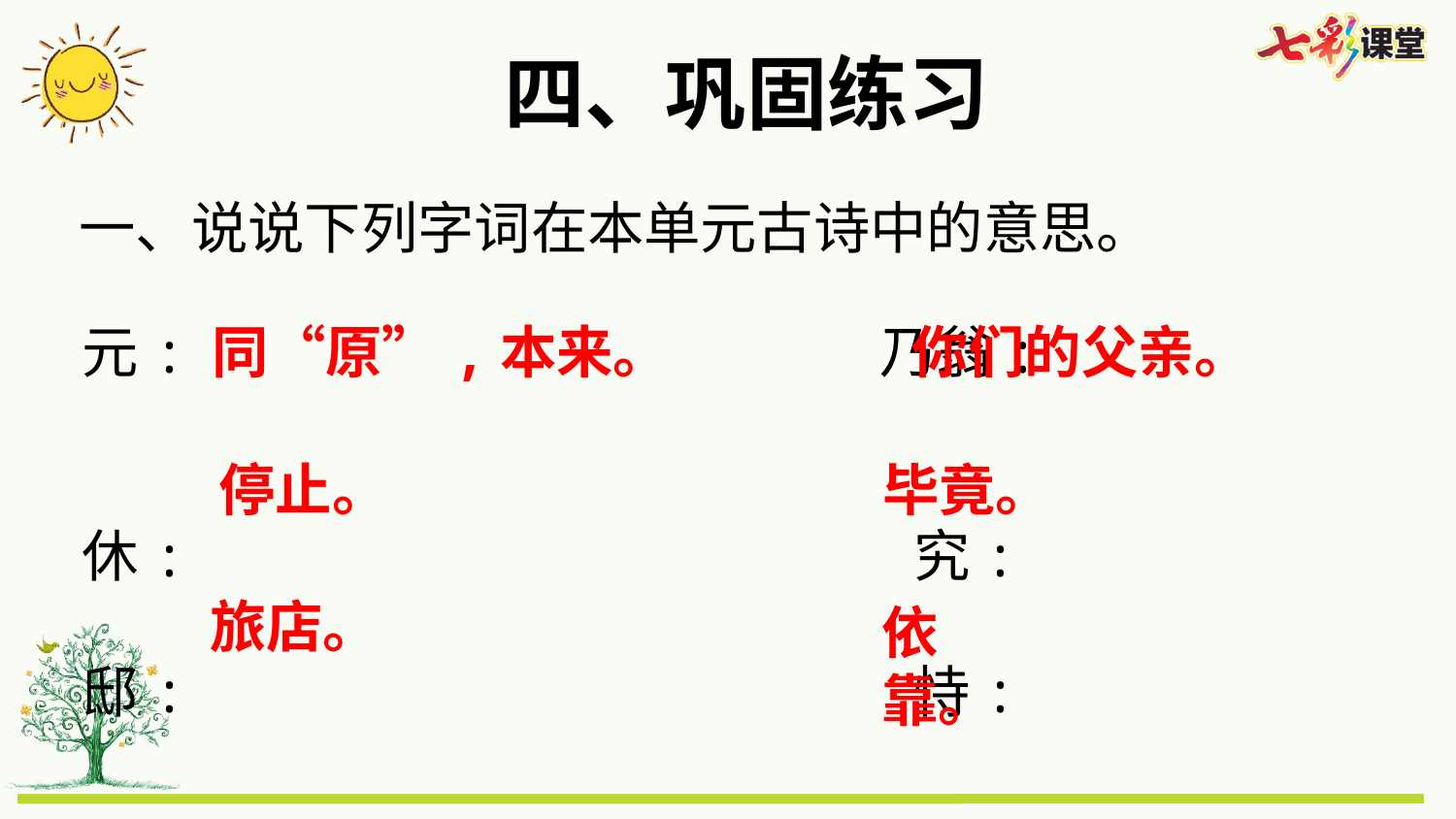

四、巩固练习
一、说说下列字词在本单元古诗中的意思。
元:                    乃翁:

休:                     究:

邸:                     恃:
同“原”,本来。
你们的父亲。
停止。
毕竟。
旅店。
依靠。